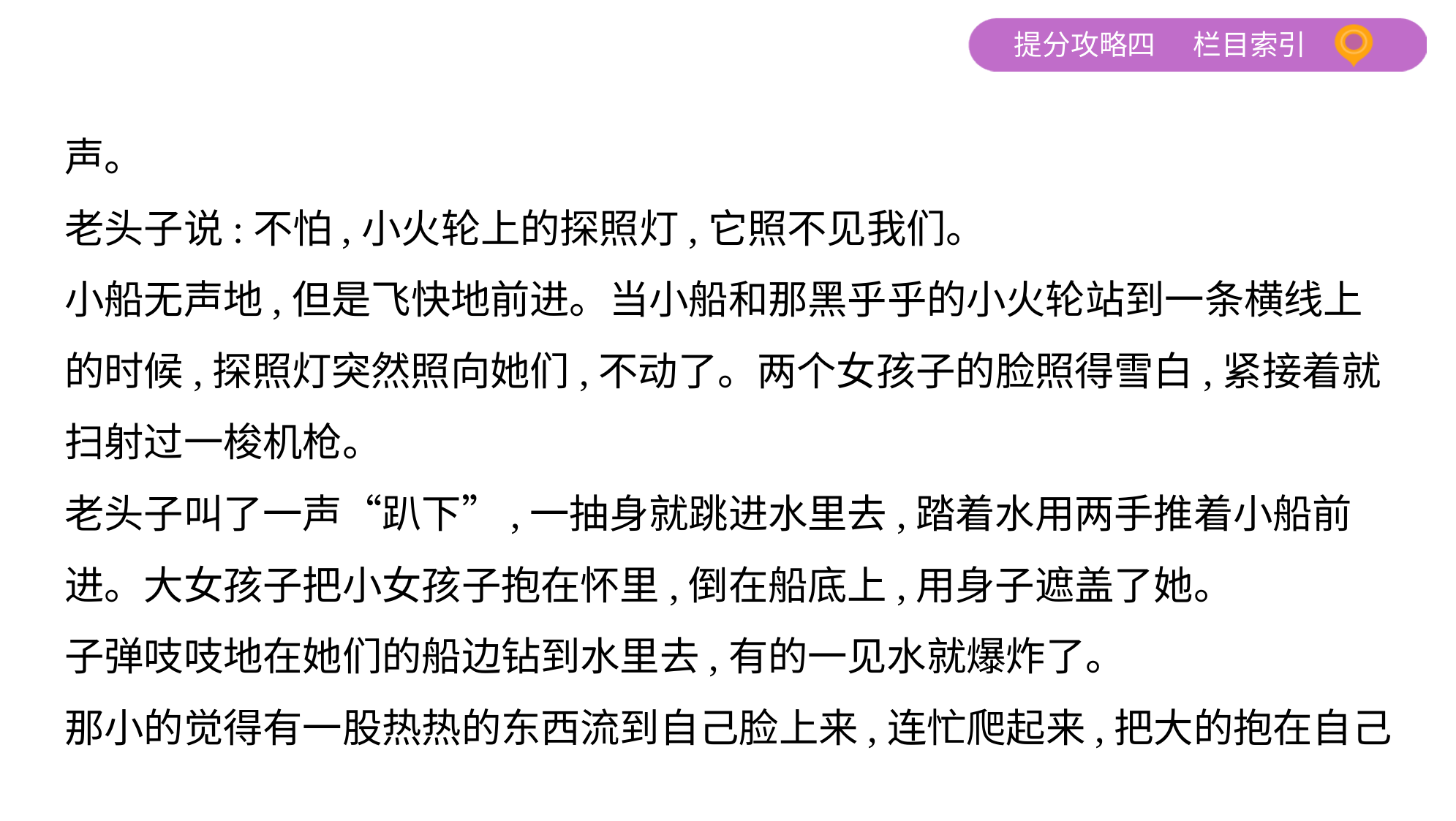

声。
老头子说:不怕,小火轮上的探照灯,它照不见我们。
小船无声地,但是飞快地前进。当小船和那黑乎乎的小火轮站到一条横线上
的时候,探照灯突然照向她们,不动了。两个女孩子的脸照得雪白,紧接着就
扫射过一梭机枪。
老头子叫了一声“趴下”,一抽身就跳进水里去,踏着水用两手推着小船前
进。大女孩子把小女孩子抱在怀里,倒在船底上,用身子遮盖了她。
子弹吱吱地在她们的船边钻到水里去,有的一见水就爆炸了。
那小的觉得有一股热热的东西流到自己脸上来,连忙爬起来,把大的抱在自己